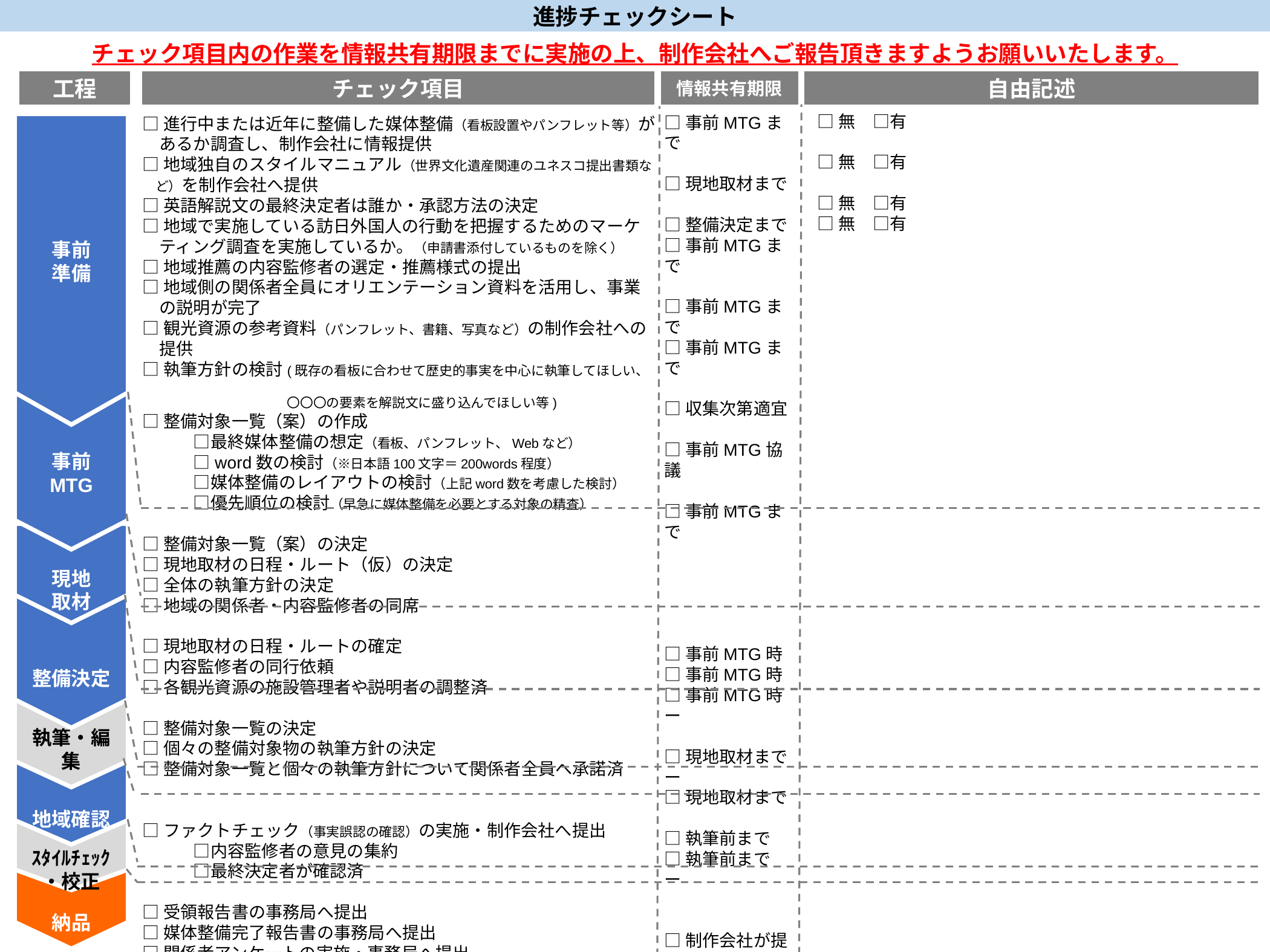

進捗チェックシート
チェック項目内の作業を情報共有期限までに実施の上、制作会社へご報告頂きますようお願いいたします。
工程
チェック項目
情報共有期限
自由記述
□無　□有

□無　□有

□無　□有
□無　□有

□事前MTGまで

□現地取材まで

□整備決定まで
□事前MTGまで

□事前MTGまで
□事前MTGまで

□収集次第適宜

□事前MTG協議

□事前MTGまで

□事前MTG時
□事前MTG時
□事前MTG時
ー

□現地取材まで
ー
□現地取材まで

□執筆前まで
□執筆前まで
ー

□制作会社が提示した締切日

□受領後直ぐ
□媒体整備後
□事務局締切日
□進行中または近年に整備した媒体整備（看板設置やパンフレット等）が
　あるか調査し、制作会社に情報提供
□地域独自のスタイルマニュアル（世界文化遺産関連のユネスコ提出書類な
　ど）を制作会社へ提供
□英語解説文の最終決定者は誰か・承認方法の決定
□地域で実施している訪日外国人の行動を把握するためのマーケ
　ティング調査を実施しているか。（申請書添付しているものを除く）
□地域推薦の内容監修者の選定・推薦様式の提出
□地域側の関係者全員にオリエンテーション資料を活用し、事業
　の説明が完了
□観光資源の参考資料（パンフレット、書籍、写真など）の制作会社への
　提供
□執筆方針の検討(既存の看板に合わせて歴史的事実を中心に執筆してほしい、
　　　　　　　　　　　〇〇〇の要素を解説文に盛り込んでほしい等)
□整備対象一覧（案）の作成
　　　□最終媒体整備の想定（看板、パンフレット、Webなど）
　　　□word数の検討（※日本語100文字＝200words程度）
　　　□媒体整備のレイアウトの検討（上記word数を考慮した検討）
　　　□優先順位の検討（早急に媒体整備を必要とする対象の精査）

□整備対象一覧（案）の決定
□現地取材の日程・ルート（仮）の決定
□全体の執筆方針の決定
□地域の関係者・内容監修者の同席

□現地取材の日程・ルートの確定
□内容監修者の同行依頼
□各観光資源の施設管理者や説明者の調整済

□整備対象一覧の決定
□個々の整備対象物の執筆方針の決定
□整備対象一覧と個々の執筆方針について関係者全員へ承諾済

□ファクトチェック（事実誤認の確認）の実施・制作会社へ提出
　　　□内容監修者の意見の集約
　　　□最終決定者が確認済

□受領報告書の事務局へ提出
□媒体整備完了報告書の事務局へ提出
□関係者アンケートの実施・事務局へ提出
事前
準備

事前
MTG

現地
取材

整備決定

執筆・編集

地域確認

ｽﾀｲﾙﾁｪｯｸ
・校正

納品